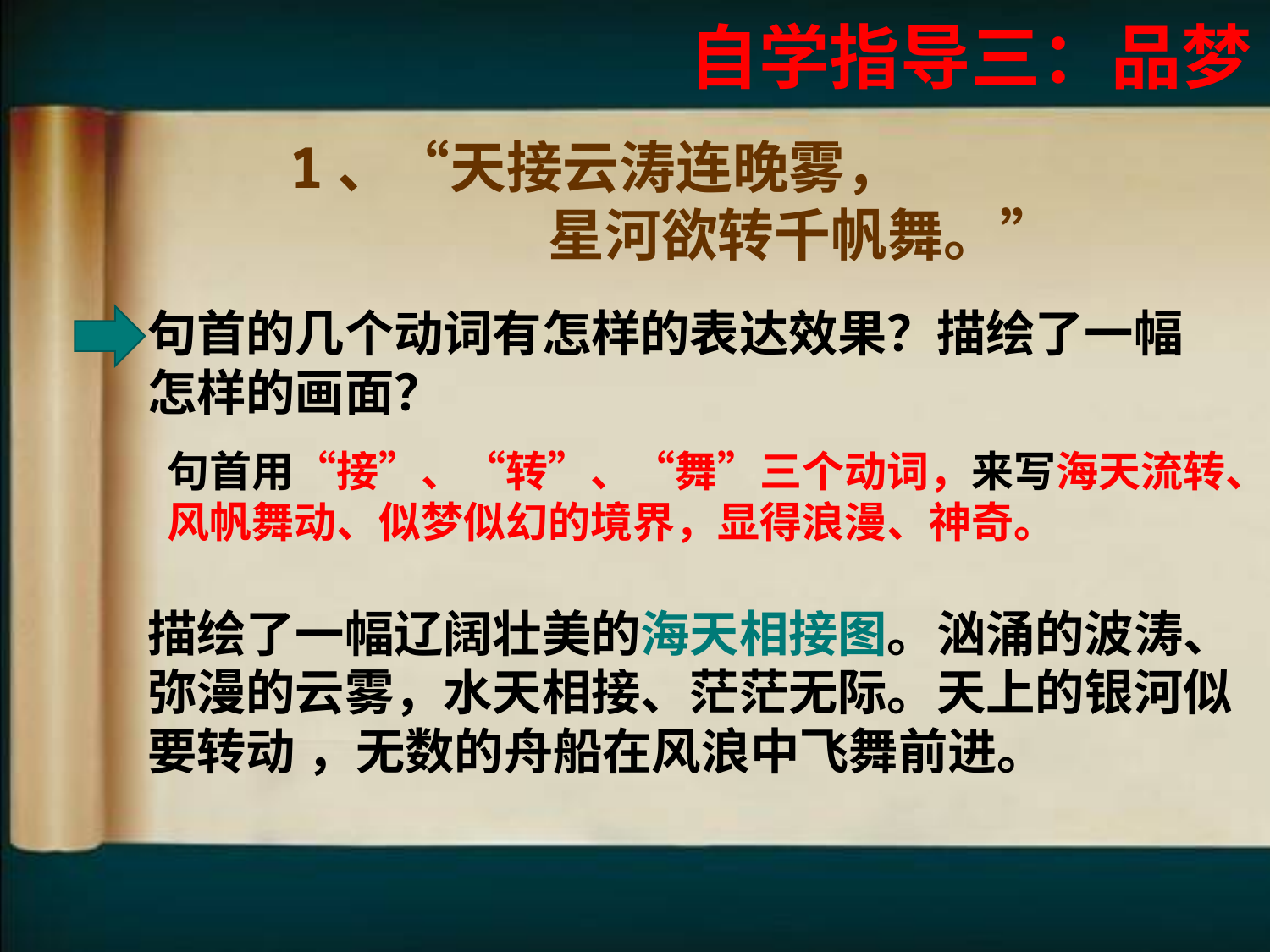

自学指导三：品梦
1、“天接云涛连晚雾，
                   星河欲转千帆舞。”
句首的几个动词有怎样的表达效果？描绘了一幅怎样的画面？

句首用“接”、“转”、“舞”三个动词，来写海天流转、风帆舞动、似梦似幻的境界，显得浪漫、神奇。

描绘了一幅辽阔壮美的海天相接图。汹涌的波涛、弥漫的云雾，水天相接、茫茫无际。天上的银河似要转动 ，无数的舟船在风浪中飞舞前进。